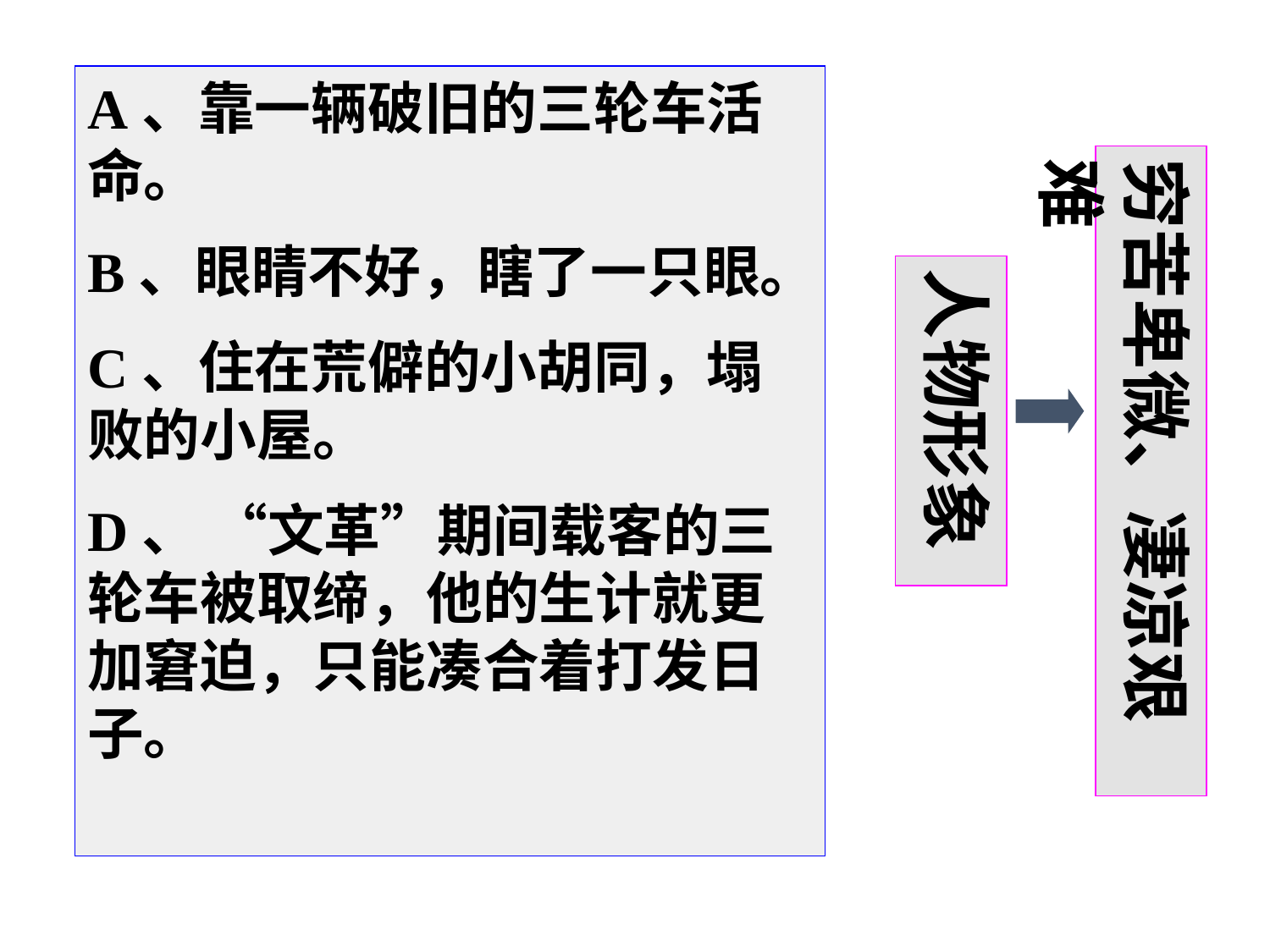

A、靠一辆破旧的三轮车活命。
B、眼睛不好，瞎了一只眼。
C、住在荒僻的小胡同，塌败的小屋。
D、 “文革”期间载客的三轮车被取缔，他的生计就更加窘迫，只能凑合着打发日子。

穷苦卑微、凄凉艰难
人物形象